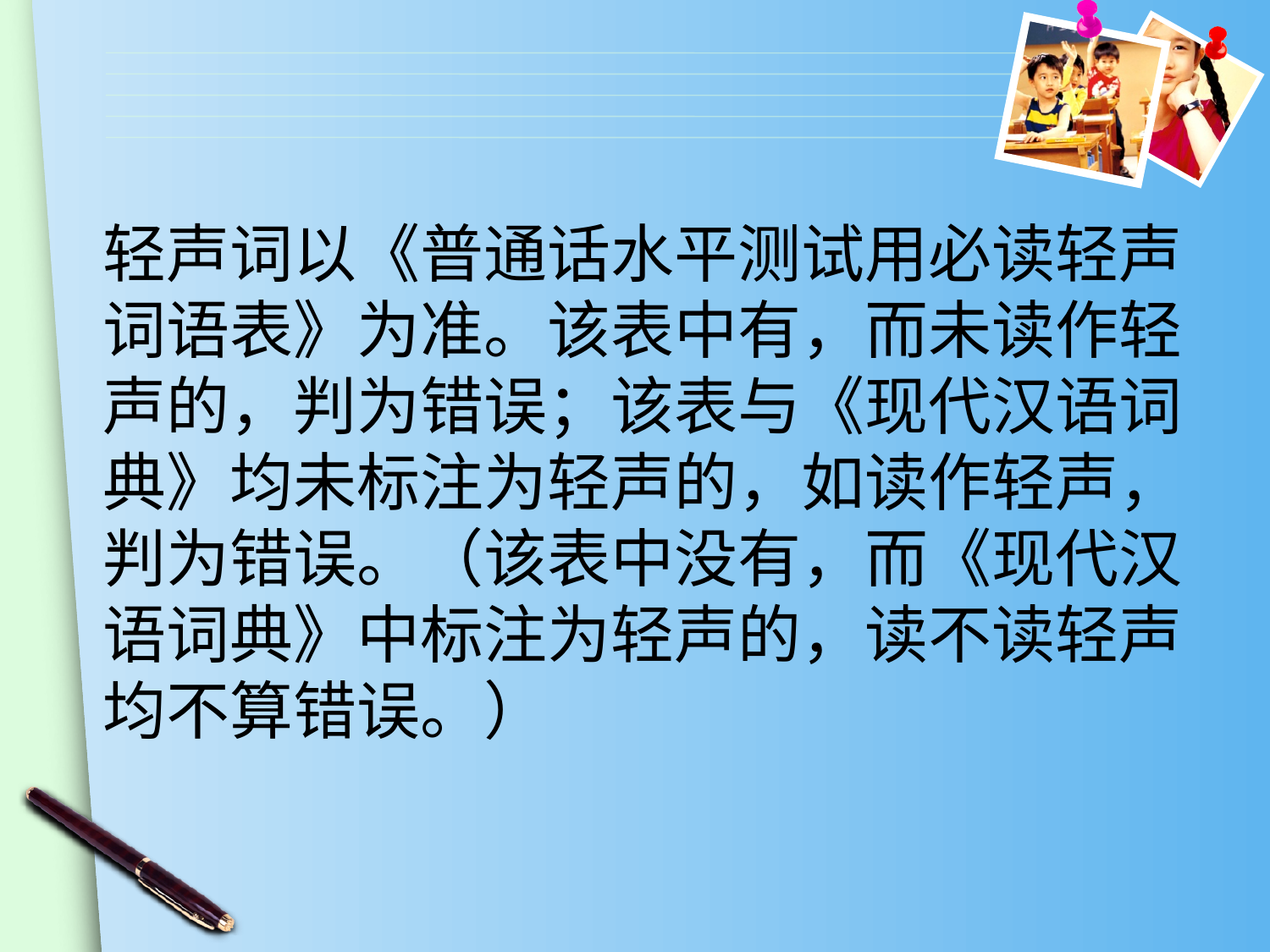

轻声词以《普通话水平测试用必读轻声词语表》为准。该表中有，而未读作轻声的，判为错误；该表与《现代汉语词典》均未标注为轻声的，如读作轻声，判为错误。（该表中没有，而《现代汉语词典》中标注为轻声的，读不读轻声均不算错误。）